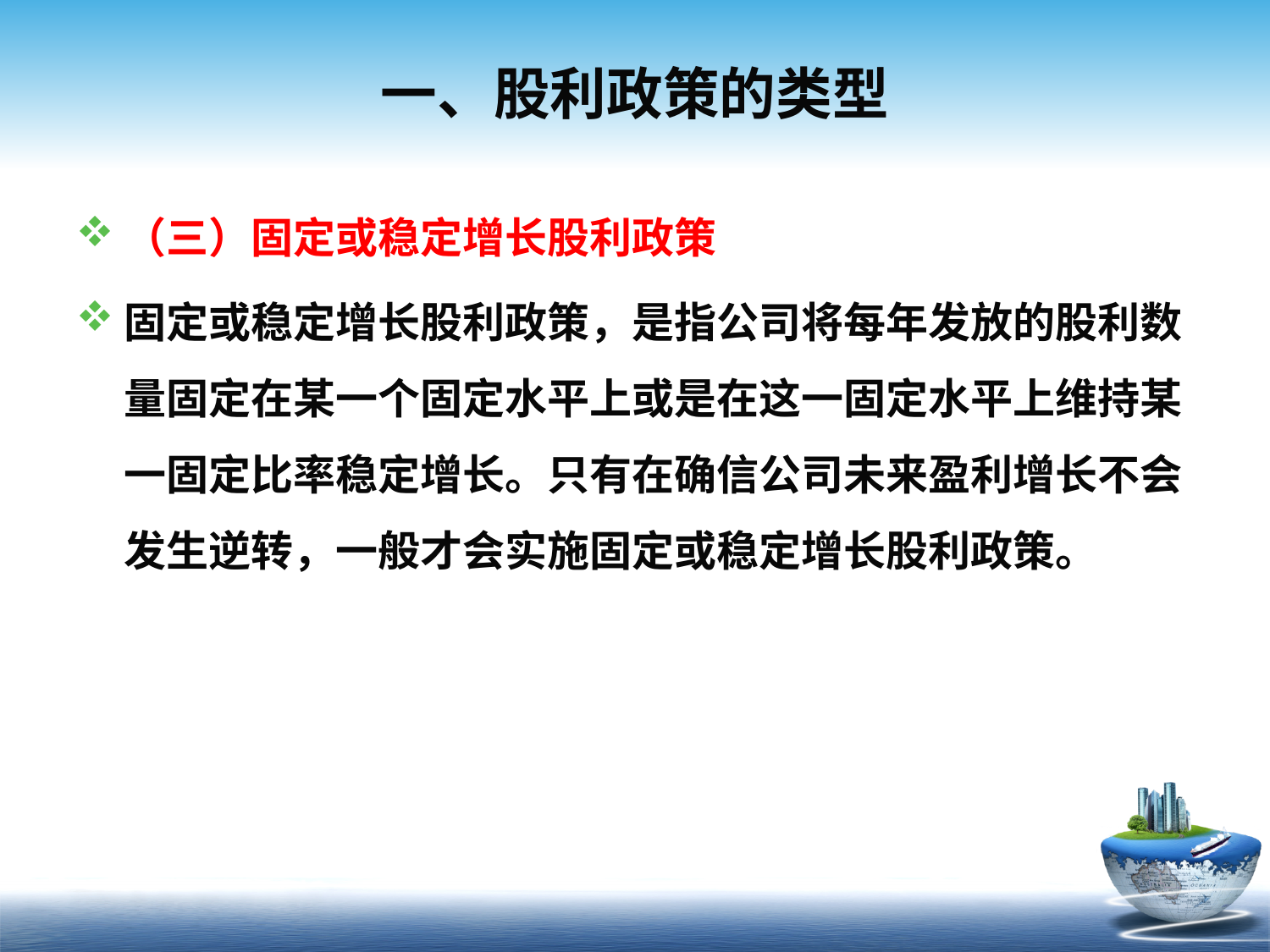

# 一、股利政策的类型
（三）固定或稳定增长股利政策
固定或稳定增长股利政策，是指公司将每年发放的股利数量固定在某一个固定水平上或是在这一固定水平上维持某一固定比率稳定增长。只有在确信公司未来盈利增长不会发生逆转，一般才会实施固定或稳定增长股利政策。